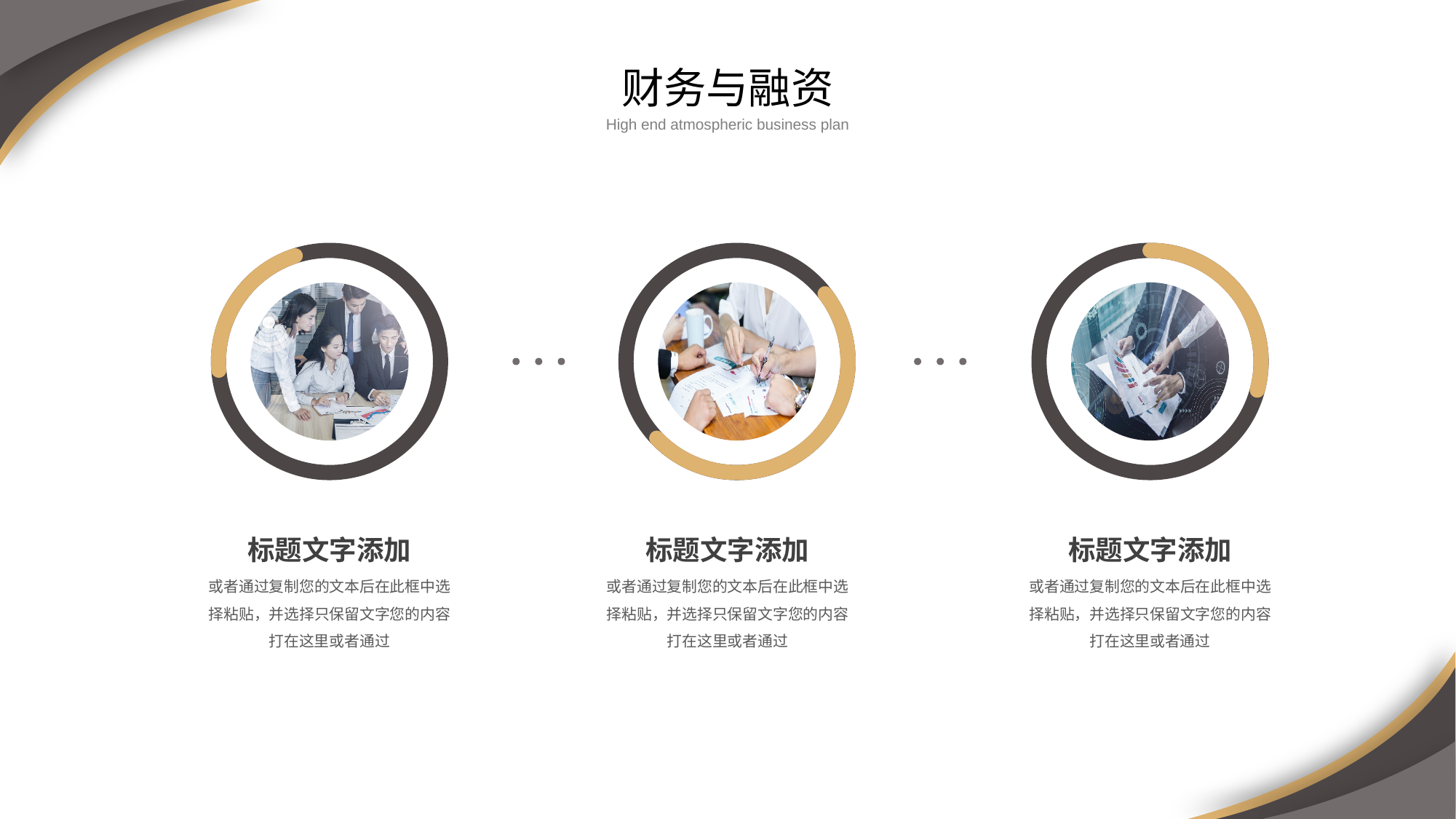

财务与融资
High end atmospheric business plan

标题文字添加
或者通过复制您的文本后在此框中选择粘贴，并选择只保留文字您的内容打在这里或者通过
标题文字添加
或者通过复制您的文本后在此框中选择粘贴，并选择只保留文字您的内容打在这里或者通过
标题文字添加
或者通过复制您的文本后在此框中选择粘贴，并选择只保留文字您的内容打在这里或者通过